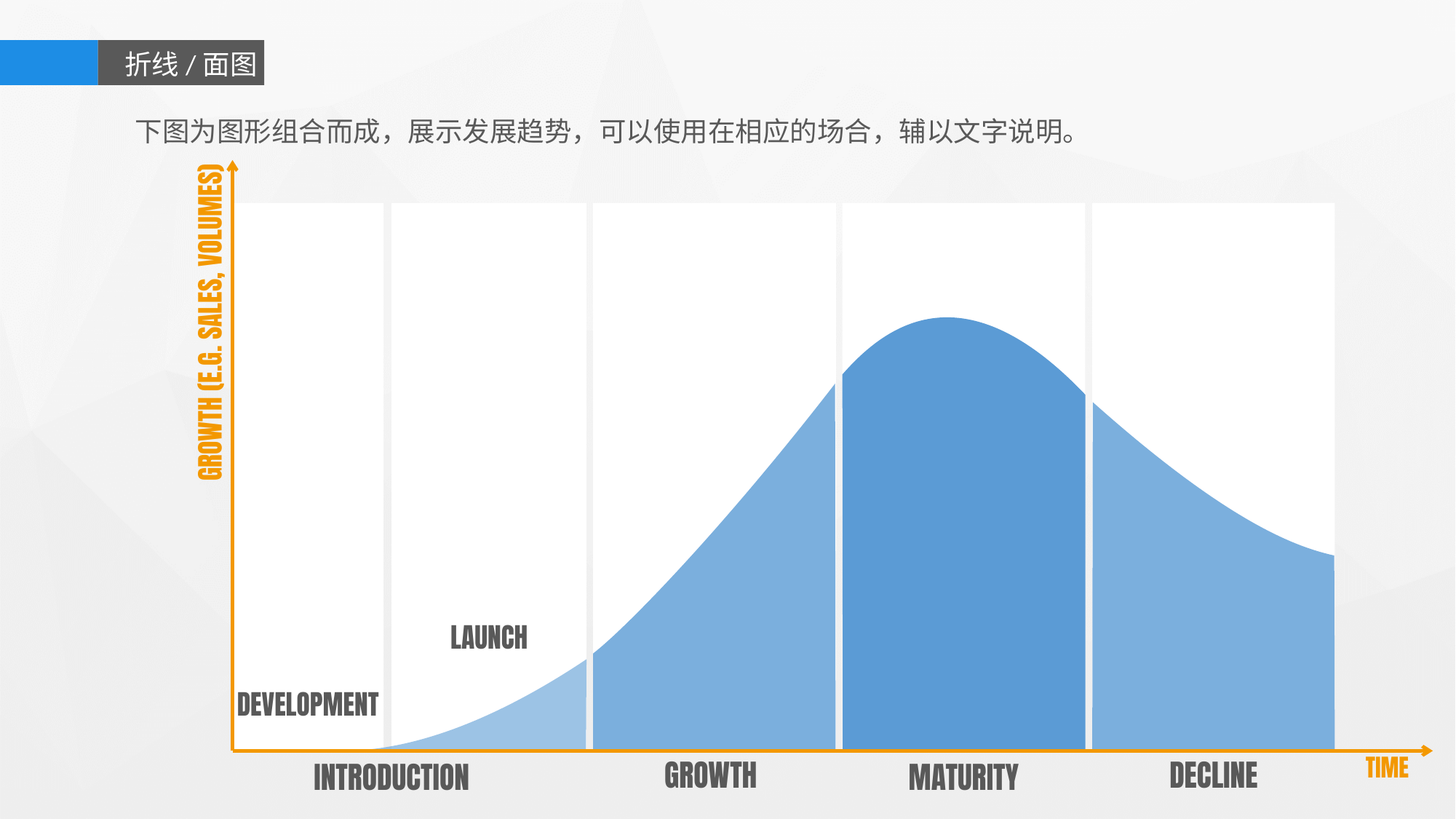

折线/面图
下图为图形组合而成，展示发展趋势，可以使用在相应的场合，辅以文字说明。

Growth (e.g. sales, volumes)

launch

Development
Time
Growth
Decline
Introduction
Maturity